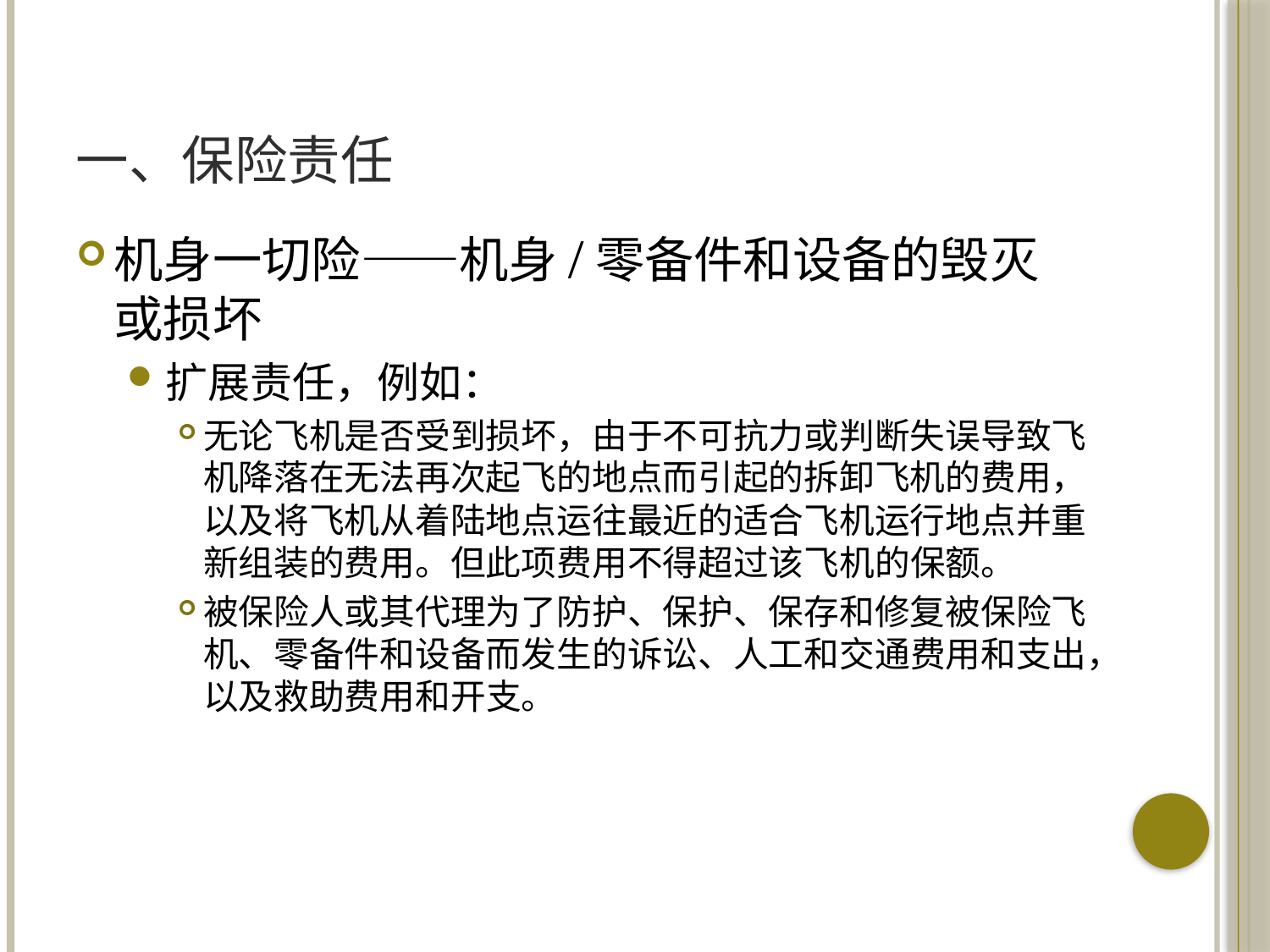

# 一、保险责任
机身一切险——机身/零备件和设备的毁灭或损坏
扩展责任，例如：
无论飞机是否受到损坏，由于不可抗力或判断失误导致飞机降落在无法再次起飞的地点而引起的拆卸飞机的费用，以及将飞机从着陆地点运往最近的适合飞机运行地点并重新组装的费用。但此项费用不得超过该飞机的保额。
被保险人或其代理为了防护、保护、保存和修复被保险飞机、零备件和设备而发生的诉讼、人工和交通费用和支出，以及救助费用和开支。